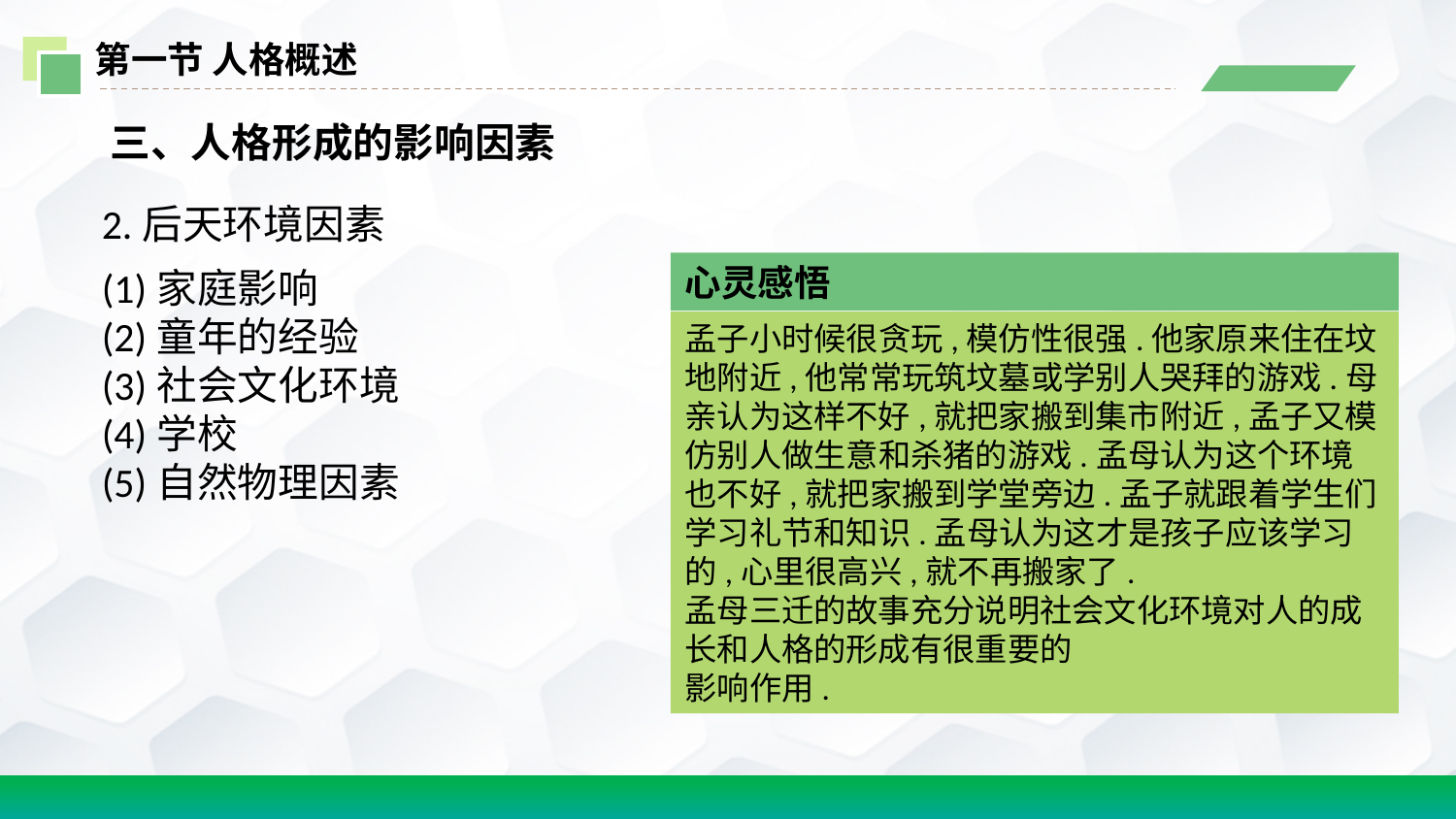

第一节 人格概述
 三、人格形成的影响因素
2.后天环境因素
心灵感悟
(1)家庭影响
(2)童年的经验
(3)社会文化环境
(4)学校
(5)自然物理因素
孟子小时候很贪玩,模仿性很强.他家原来住在坟地附近,他常常玩筑坟墓或学别人哭拜的游戏.母亲认为这样不好,就把家搬到集市附近,孟子又模仿别人做生意和杀猪的游戏.孟母认为这个环境也不好,就把家搬到学堂旁边.孟子就跟着学生们学习礼节和知识.孟母认为这才是孩子应该学习的,心里很高兴,就不再搬家了.
孟母三迁的故事充分说明社会文化环境对人的成长和人格的形成有很重要的
影响作用.